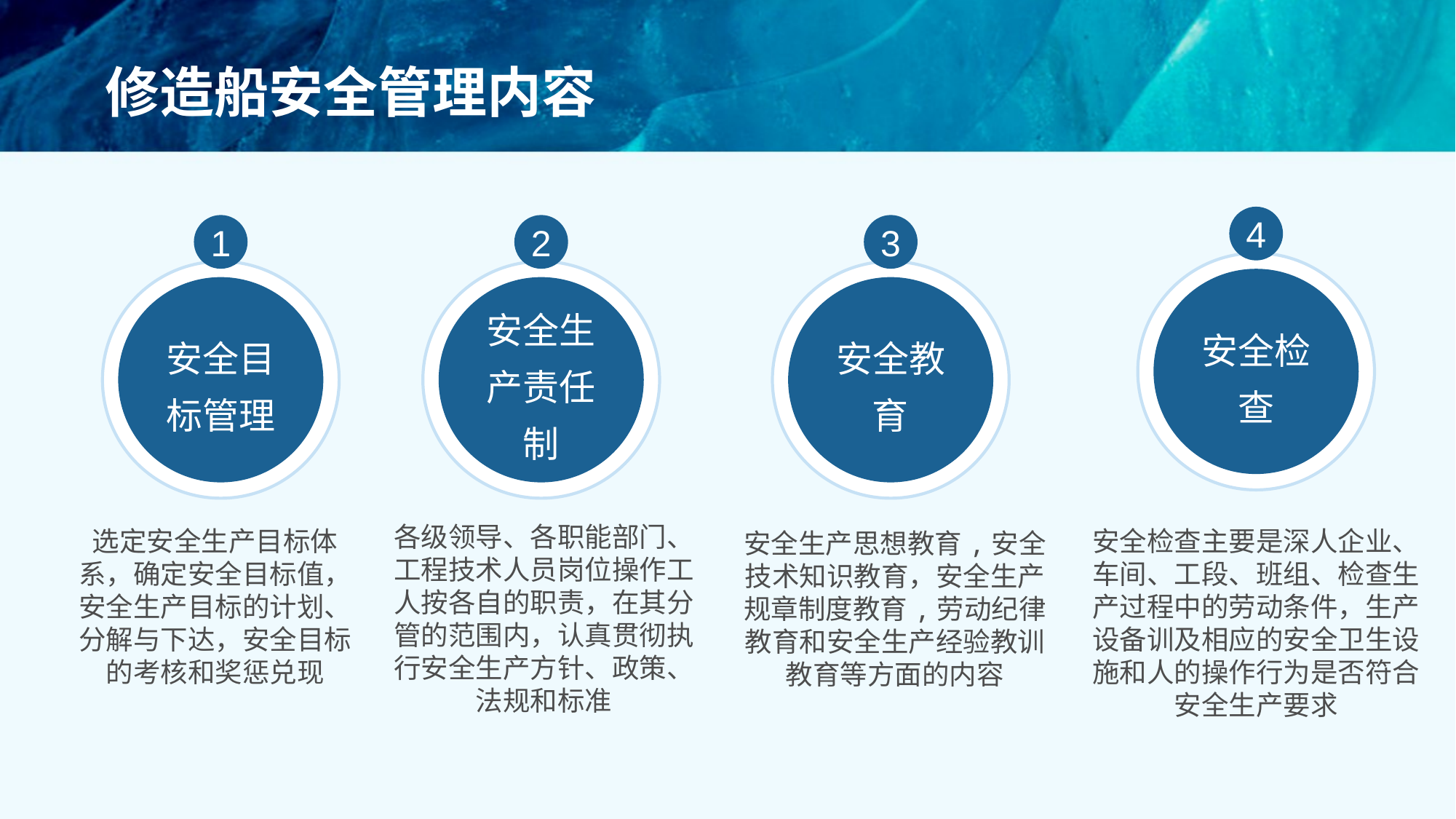

# 修造船安全管理内容
4

安全检查
安全检查主要是深人企业、车间、工段、班组、检查生产过程中的劳动条件，生产设备训及相应的安全卫生设施和人的操作行为是否符合安全生产要求
1

安全目标管理
选定安全生产目标体系，确定安全目标值，安全生产目标的计划、分解与下达，安全目标的考核和奖惩兑现
2

安全生产责任制
各级领导、各职能部门、工程技术人员岗位操作工人按各自的职责，在其分管的范围内，认真贯彻执行安全生产方针、政策、法规和标准
3

安全教育
安全生产思想教育,安全技术知识教育，安全生产规章制度教育,劳动纪律教育和安全生产经验教训教育等方面的内容